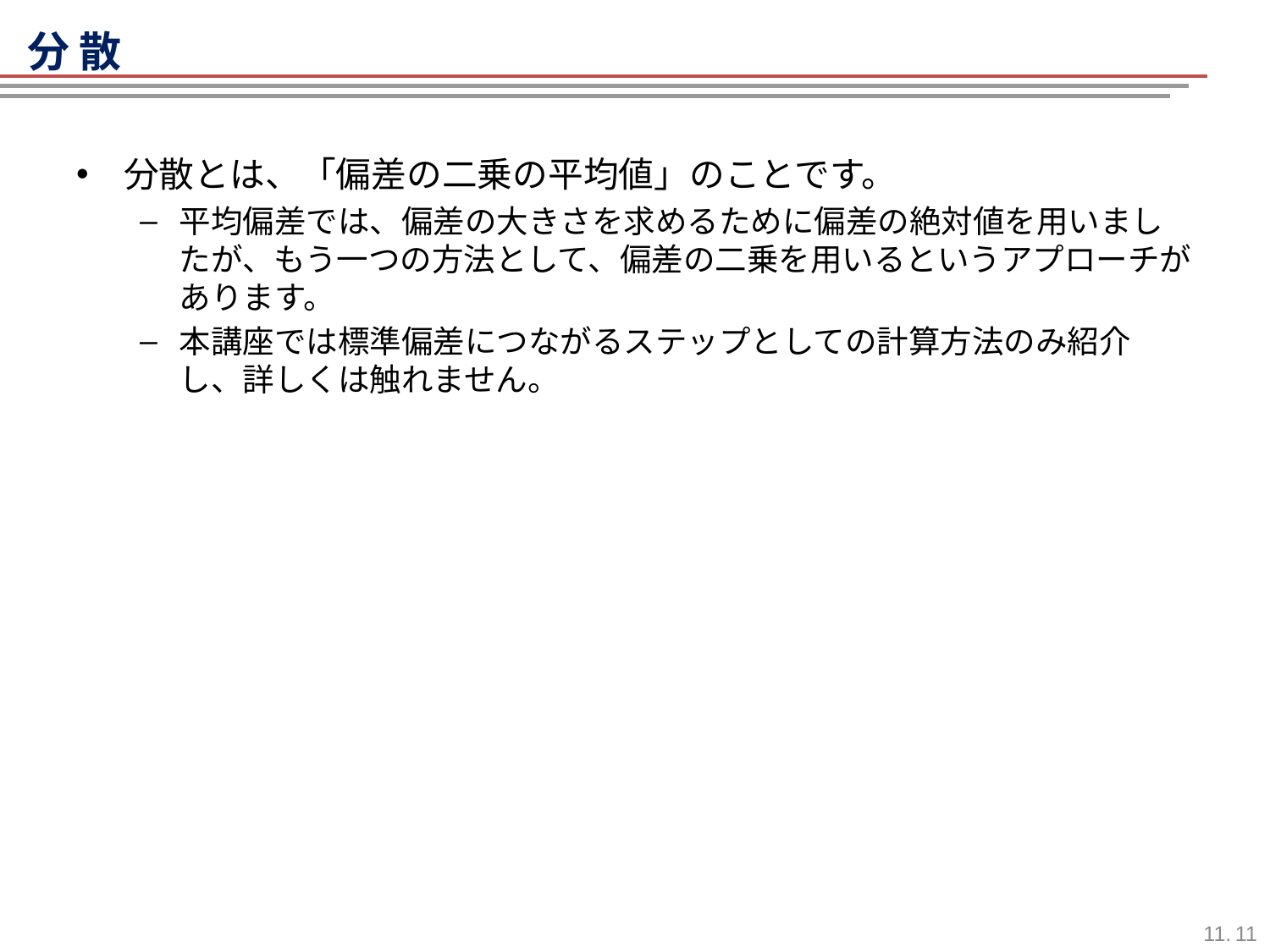

分 散
分散とは、「偏差の二乗の平均値」のことです。
平均偏差では、偏差の大きさを求めるために偏差の絶対値を用いましたが、もう一つの方法として、偏差の二乗を用いるというアプローチがあります。
本講座では標準偏差につながるステップとしての計算方法のみ紹介し、詳しくは触れません。

11